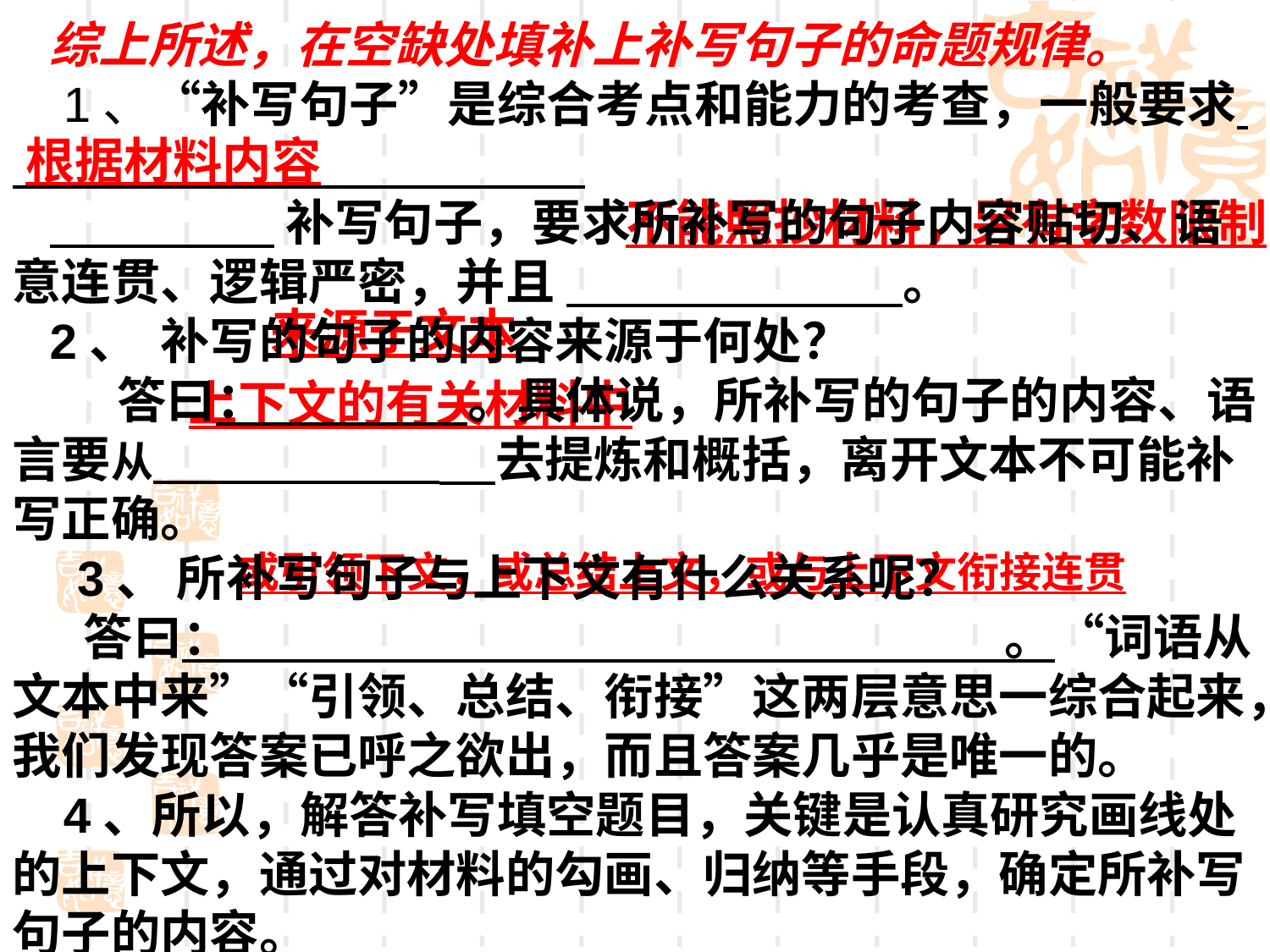

综上所述，在空缺处填补上补写句子的命题规律。
 1、“补写句子”是综合考点和能力的考查，一般要求
                    补写句子，要求所补写的句子内容贴切、语意连贯、逻辑严密，并且                               。
2、  补写的句子的内容来源于何处？
     答曰：                  。具体说，所补写的句子的内容、语言要从                                   去提炼和概括，离开文本不可能补写正确。
  3、 所补写句子与上下文有什么关系呢？
  答曰：                                                                     。“词语从文本中来”“引领、总结、衔接”这两层意思一综合起来，我们发现答案已呼之欲出，而且答案几乎是唯一的。
 4、所以，解答补写填空题目，关键是认真研究画线处的上下文，通过对材料的勾画、归纳等手段，确定所补写句子的内容。
根据材料内容
不能照抄材料，另有字数限制
来源于文本
上下文的有关材料中
或引领下文，或总结上文，或与上下文衔接连贯